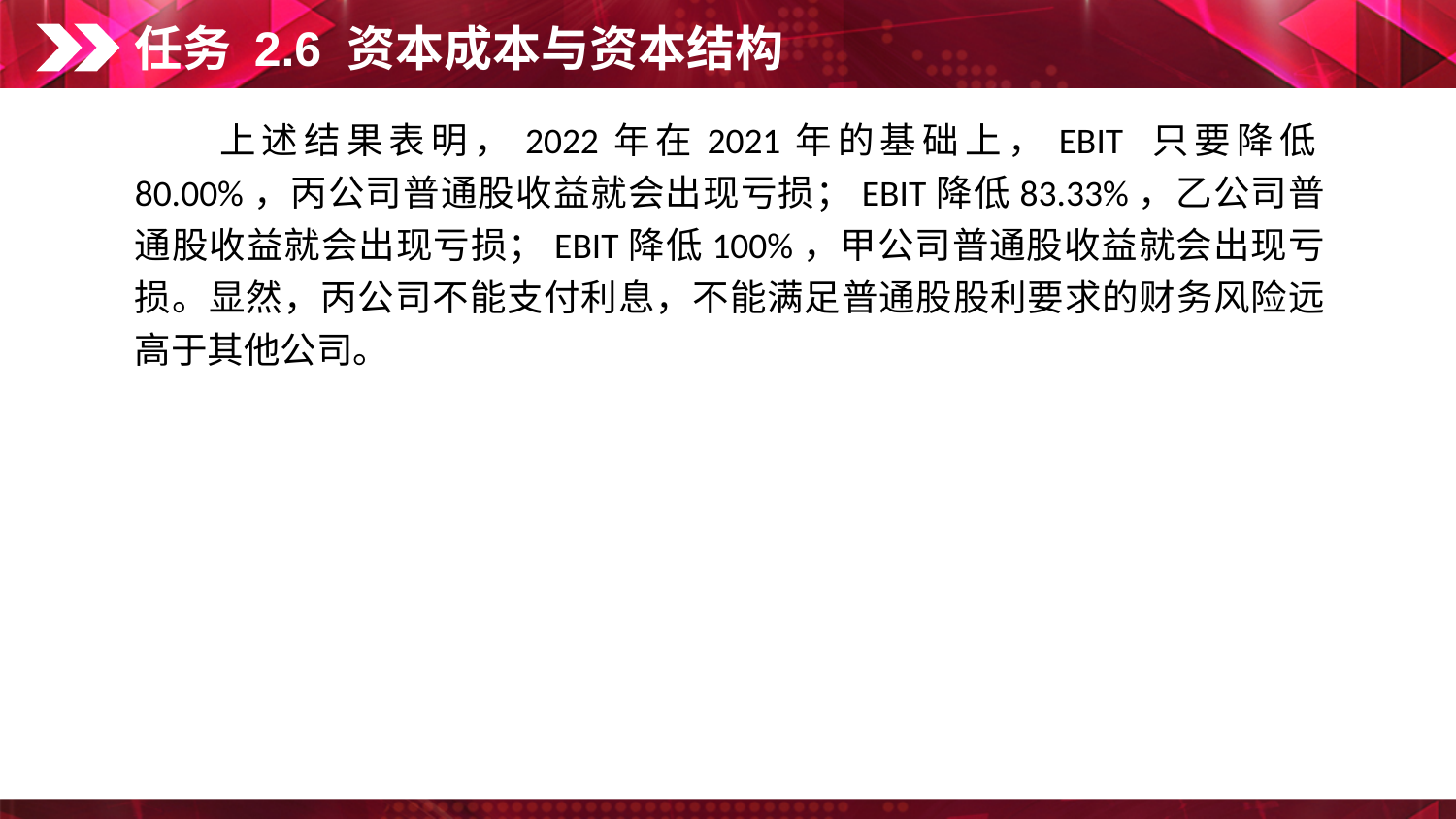

任务 2.6 资本成本与资本结构

　　上述结果表明，2022年在2021年的基础上，EBIT 只要降低80.00%，丙公司普通股收益就会出现亏损；EBIT降低83.33%，乙公司普通股收益就会出现亏损；EBIT降低100%，甲公司普通股收益就会出现亏损。显然，丙公司不能支付利息，不能满足普通股股利要求的财务风险远高于其他公司。